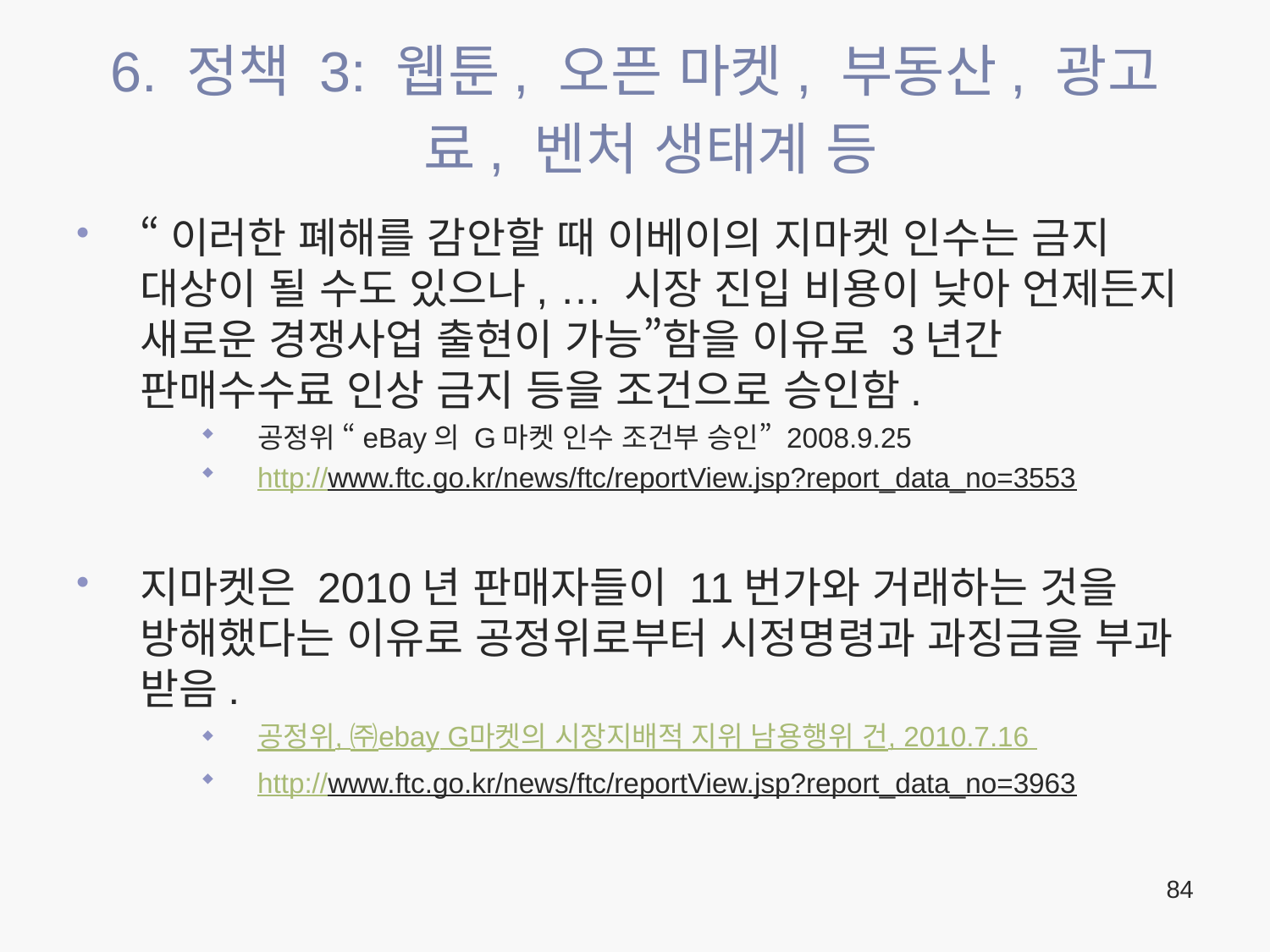

# 6. 정책 3: 웹툰, 오픈 마켓, 부동산, 광고료, 벤처 생태계 등
“이러한 폐해를 감안할 때 이베이의 지마켓 인수는 금지 대상이 될 수도 있으나, … 시장 진입 비용이 낮아 언제든지 새로운 경쟁사업 출현이 가능”함을 이유로 3년간 판매수수료 인상 금지 등을 조건으로 승인함.
공정위 “eBay의 G마켓 인수 조건부 승인” 2008.9.25
http://www.ftc.go.kr/news/ftc/reportView.jsp?report_data_no=3553

지마켓은 2010년 판매자들이 11번가와 거래하는 것을 방해했다는 이유로 공정위로부터 시정명령과 과징금을 부과 받음.
공정위, ㈜ebay G마켓의 시장지배적 지위 남용행위 건, 2010.7.16
http://www.ftc.go.kr/news/ftc/reportView.jsp?report_data_no=3963

84